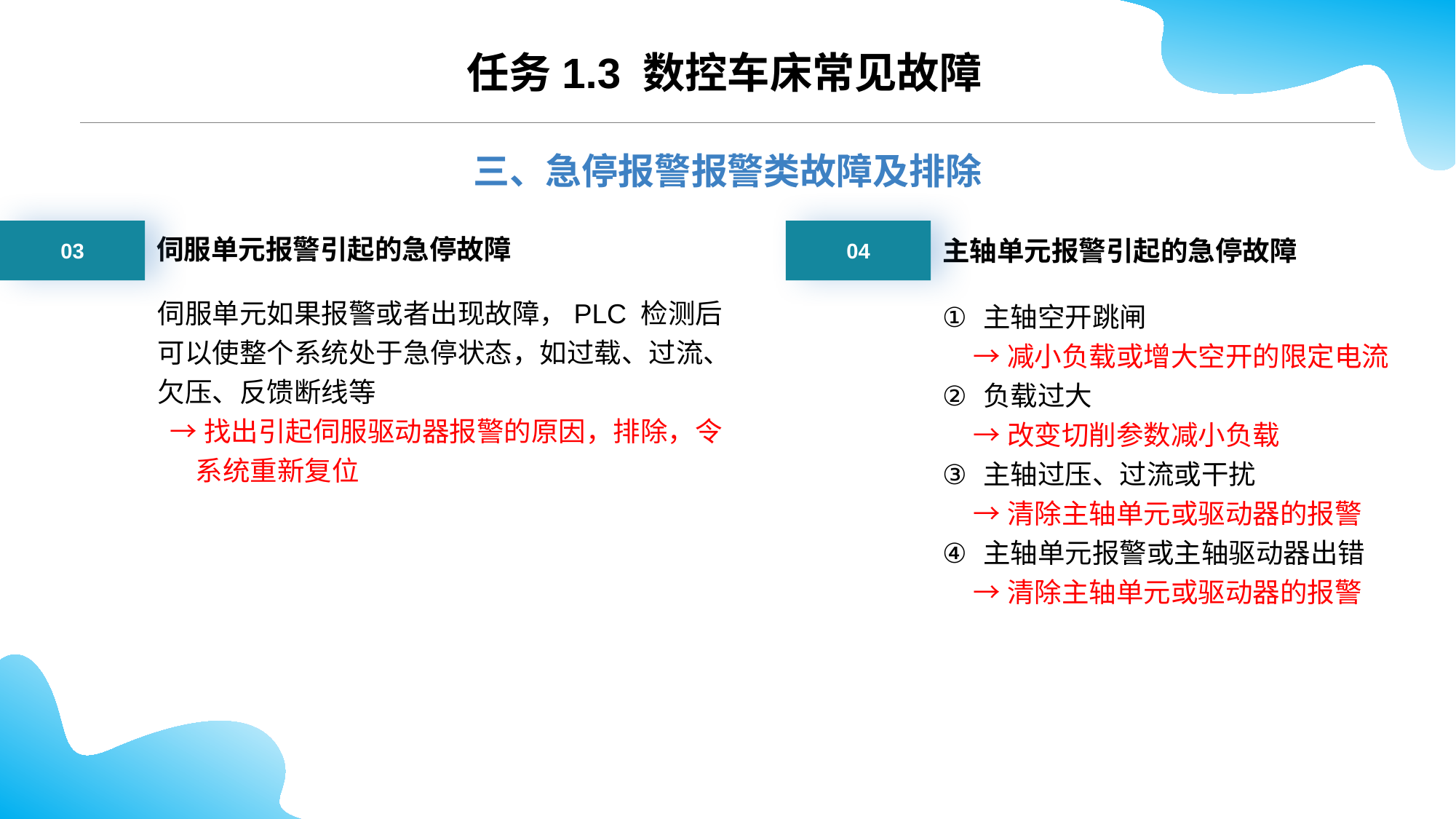

任务1.3 数控车床常见故障
三、急停报警报警类故障及排除
03
04
伺服单元报警引起的急停故障
主轴单元报警引起的急停故障
伺服单元如果报警或者出现故障，PLC 检测后可以使整个系统处于急停状态，如过载、过流、欠压、反馈断线等
  →找出引起伺服驱动器报警的原因，排除，令
     系统重新复位

主轴空开跳闸
     →减小负载或增大空开的限定电流
负载过大
     →改变切削参数减小负载
主轴过压、过流或干扰
     →清除主轴单元或驱动器的报警
主轴单元报警或主轴驱动器出错
     →清除主轴单元或驱动器的报警